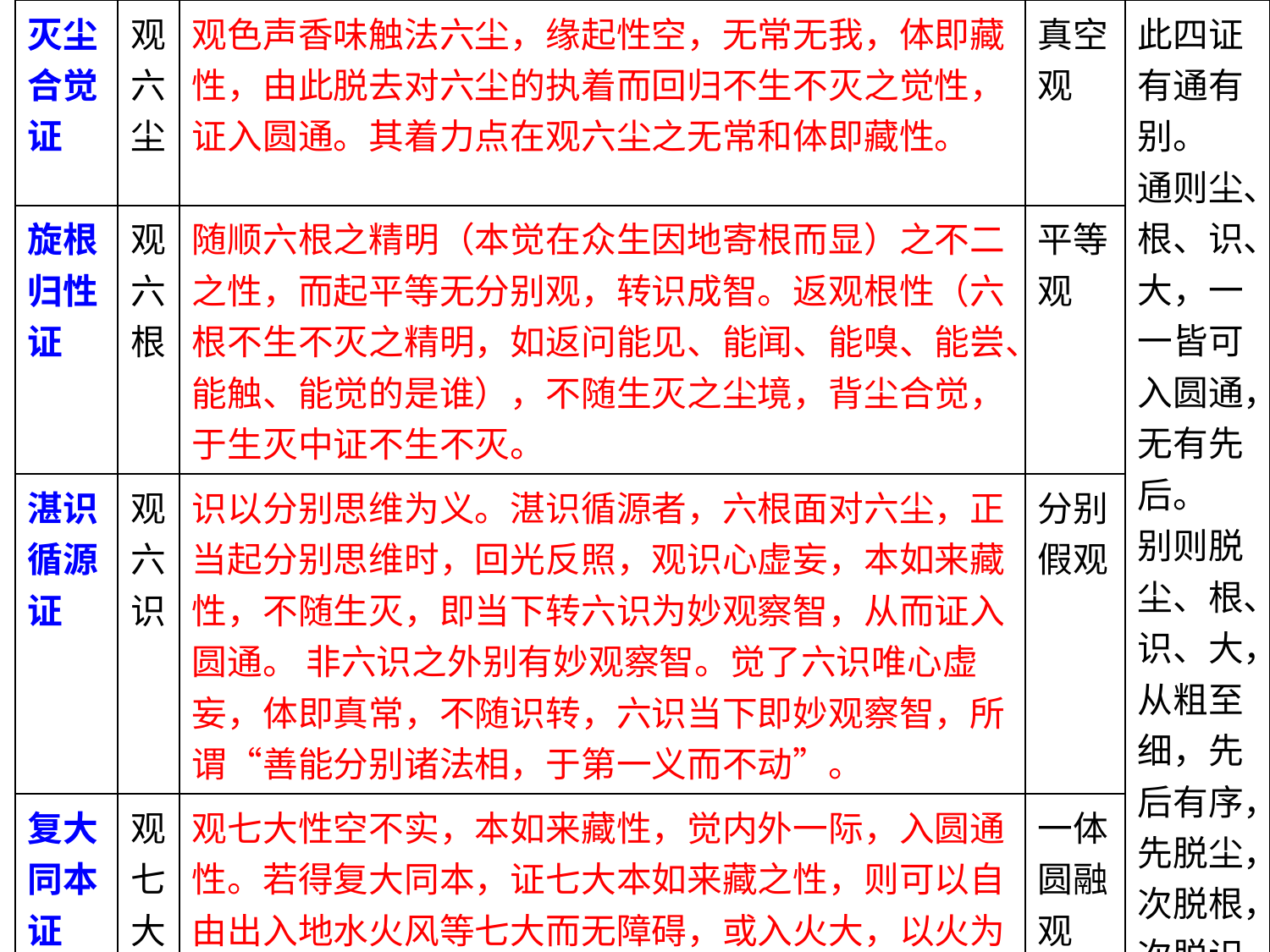

| 灭尘合觉证 | 观六尘 | 观色声香味触法六尘，缘起性空，无常无我，体即藏性，由此脱去对六尘的执着而回归不生不灭之觉性，证入圆通。其着力点在观六尘之无常和体即藏性。 | 真空观 | 此四证有通有别。 通则尘、根、识、大，一一皆可入圆通，无有先后。 别则脱尘、根、识、大，从粗至细，先后有序，先脱尘，次脱根，次脱识，次圆融七大。 |
| --- | --- | --- | --- | --- |
| 旋根归性证 | 观六根 | 随顺六根之精明（本觉在众生因地寄根而显）之不二之性，而起平等无分别观，转识成智。返观根性（六根不生不灭之精明，如返问能见、能闻、能嗅、能尝、能触、能觉的是谁），不随生灭之尘境，背尘合觉，于生灭中证不生不灭。 | 平等观 |  |
| 湛识循源证 | 观六识 | 识以分别思维为义。湛识循源者，六根面对六尘，正当起分别思维时，回光反照，观识心虚妄，本如来藏性，不随生灭，即当下转六识为妙观察智，从而证入圆通。 非六识之外别有妙观察智。觉了六识唯心虚妄，体即真常，不随识转，六识当下即妙观察智，所谓“善能分别诸法相，于第一义而不动”。 | 分别 假观 |  |
| 复大同本证 | 观七大 | 观七大性空不实，本如来藏性，觉内外一际，入圆通性。若得复大同本，证七大本如来藏之性，则可以自由出入地水火风等七大而无障碍，或入火大，以火为身；或入水大，以水为身；或入空大，以空为身；或入风大，以风为身，应众生心，随类感现千百亿化身。 | 一体圆融观 |  |